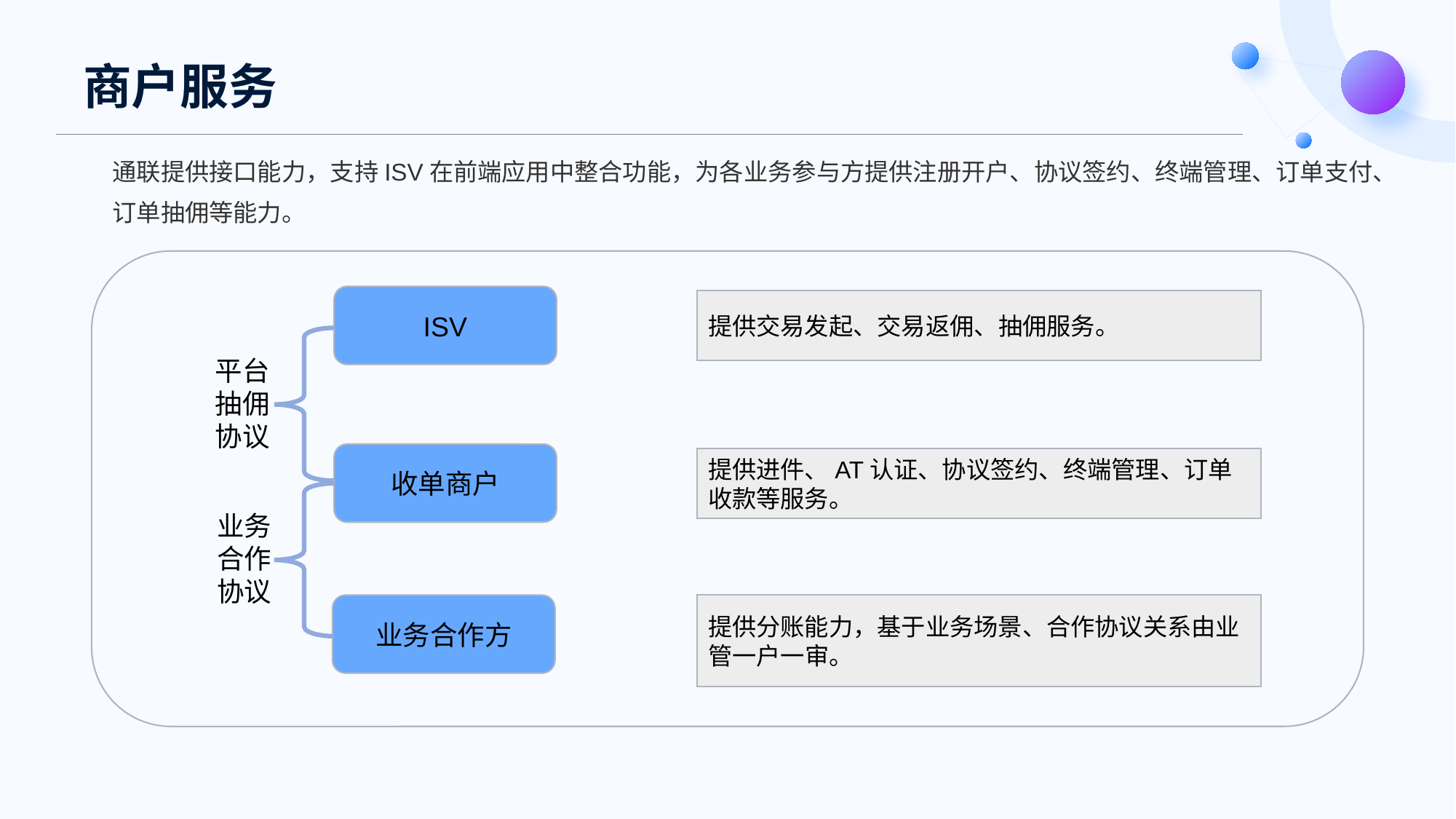

# 商户服务
通联提供接口能力，支持ISV在前端应用中整合功能，为各业务参与方提供注册开户、协议签约、终端管理、订单支付、订单抽佣等能力。

ISV
提供交易发起、交易返佣、抽佣服务。

平台抽佣协议
收单商户
提供进件、AT认证、协议签约、终端管理、订单收款等服务。

业务合作协议
业务合作方
提供分账能力，基于业务场景、合作协议关系由业管一户一审。